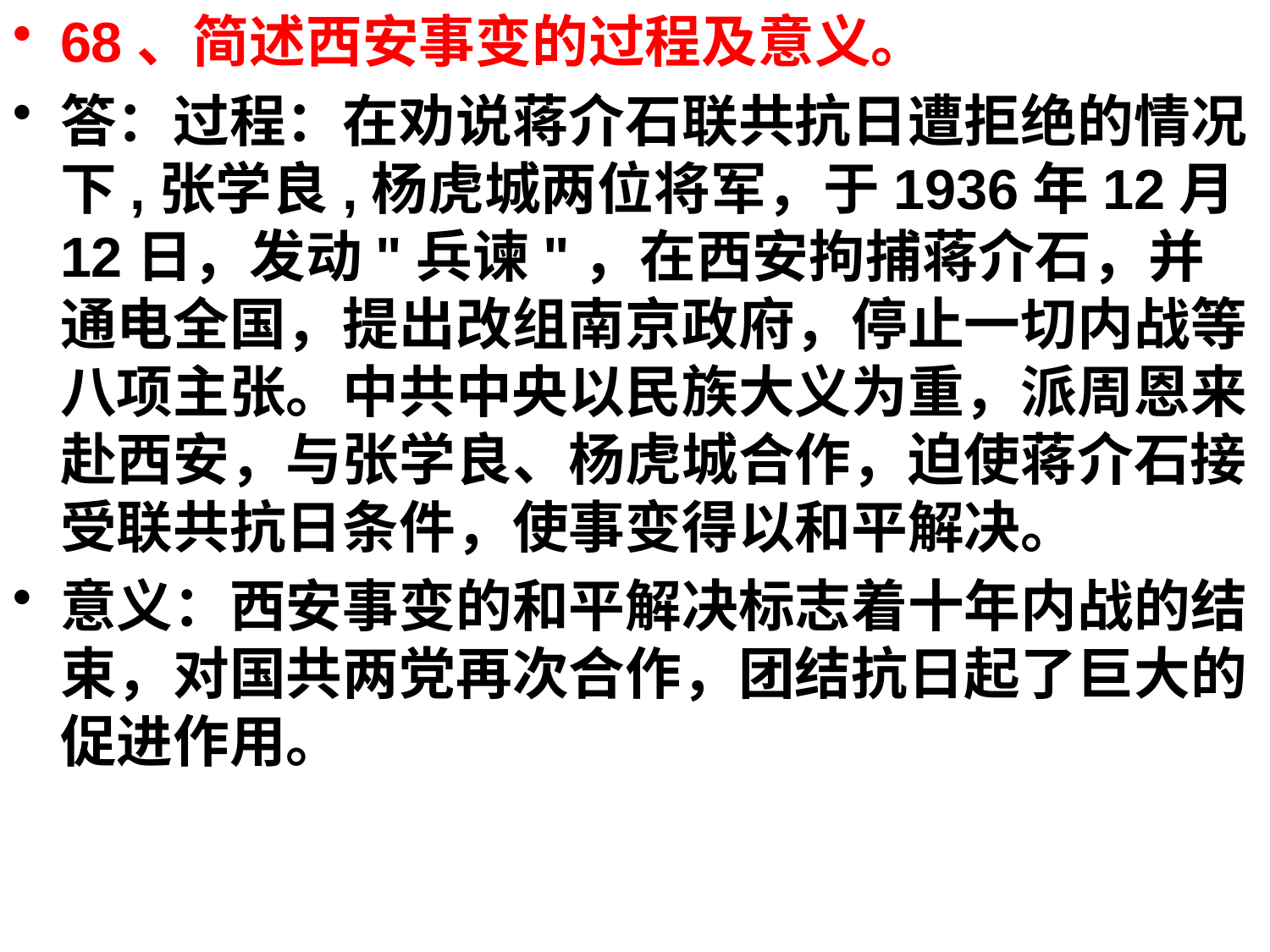

68、简述西安事变的过程及意义。
答：过程：在劝说蒋介石联共抗日遭拒绝的情况下,张学良,杨虎城两位将军，于1936年12月12日，发动"兵谏"，在西安拘捕蒋介石，并通电全国，提出改组南京政府，停止一切内战等八项主张。中共中央以民族大义为重，派周恩来赴西安，与张学良、杨虎城合作，迫使蒋介石接受联共抗日条件，使事变得以和平解决。
意义：西安事变的和平解决标志着十年内战的结束，对国共两党再次合作，团结抗日起了巨大的促进作用。
#